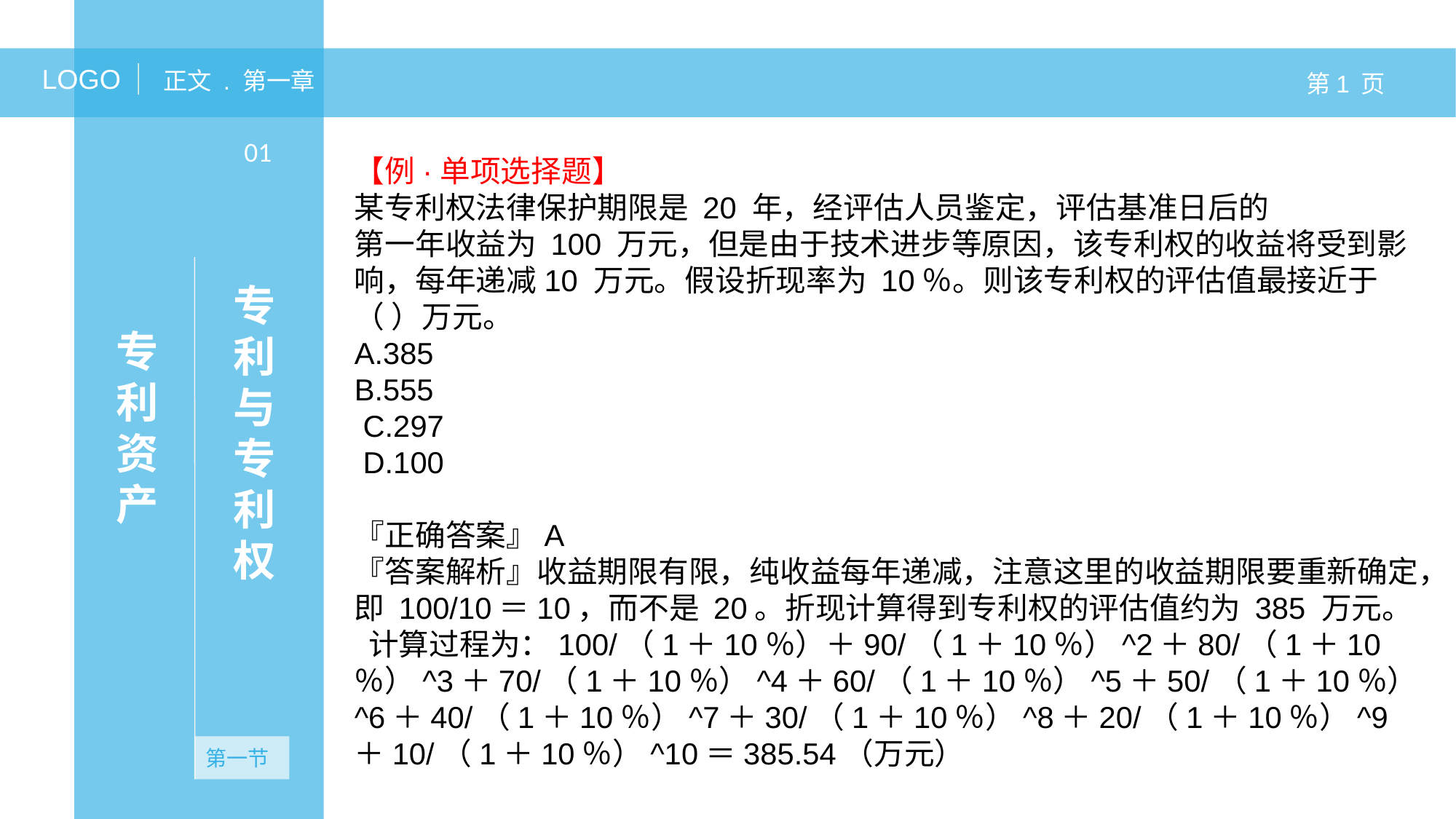

LOGO
正文 . 第一章

第1 页
专利资产
01
【例·单项选择题】
某专利权法律保护期限是 20 年，经评估人员鉴定，评估基准日后的
第一年收益为 100 万元，但是由于技术进步等原因，该专利权的收益将受到影响，每年递减10 万元。假设折现率为 10％。则该专利权的评估值最接近于（ ）万元。
A.385
B.555
 C.297
 D.100

『正确答案』A
『答案解析』收益期限有限，纯收益每年递减，注意这里的收益期限要重新确定，即 100/10＝10，而不是 20。折现计算得到专利权的评估值约为 385 万元。
 计算过程为：100/（1＋10％）＋90/（1＋10％）^2＋80/（1＋10％）^3＋70/（1＋10％）^4＋60/（1＋10％）^5＋50/（1＋10％）^6＋40/（1＋10％）^7＋30/（1＋10％）^8＋20/（1＋10％）^9＋10/（1＋10％）^10＝385.54（万元）

专利与专利权
无资产
第一节